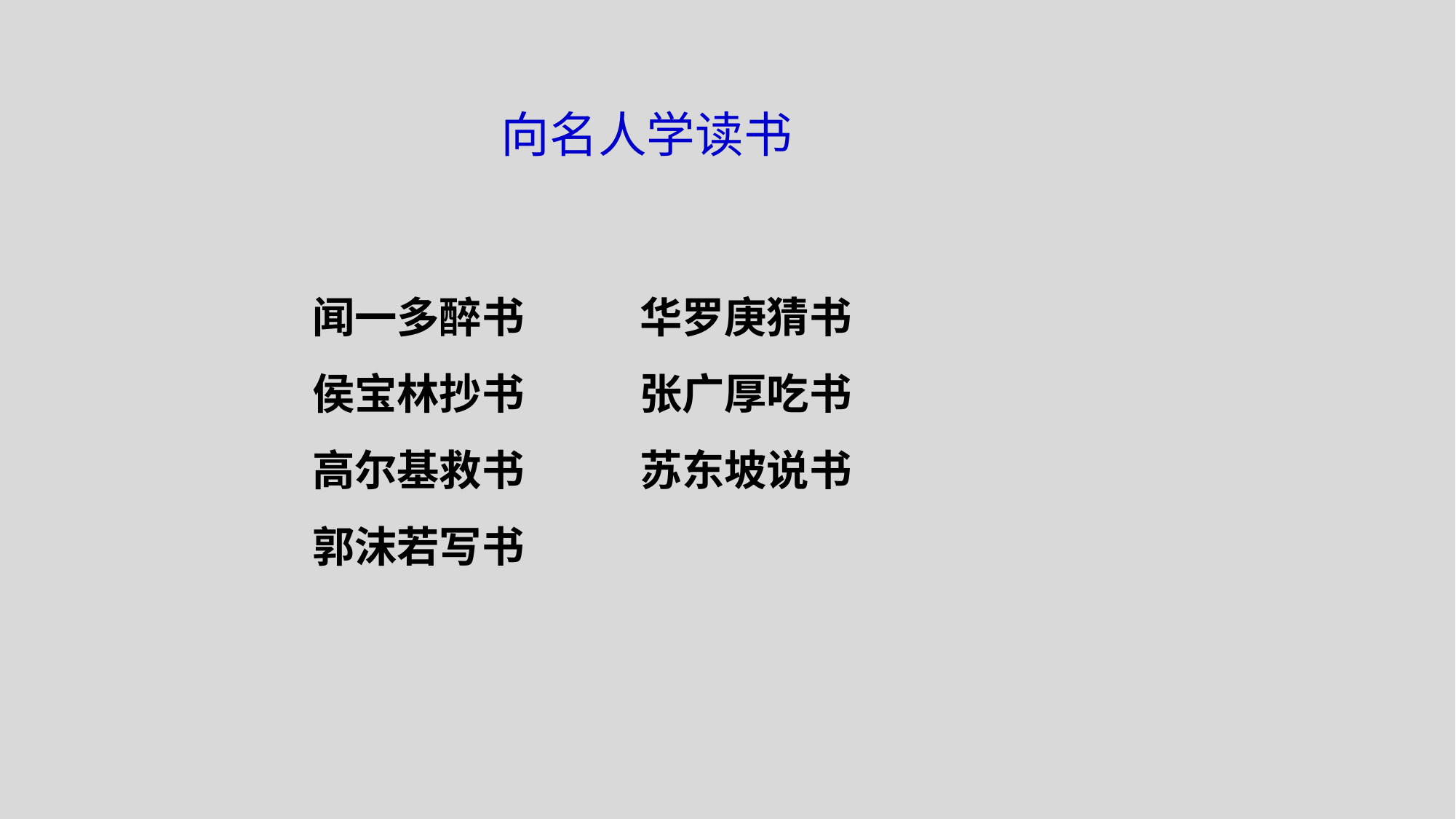

向名人学读书
闻一多醉书            华罗庚猜书
侯宝林抄书            张广厚吃书
高尔基救书            苏东坡说书
郭沫若写书